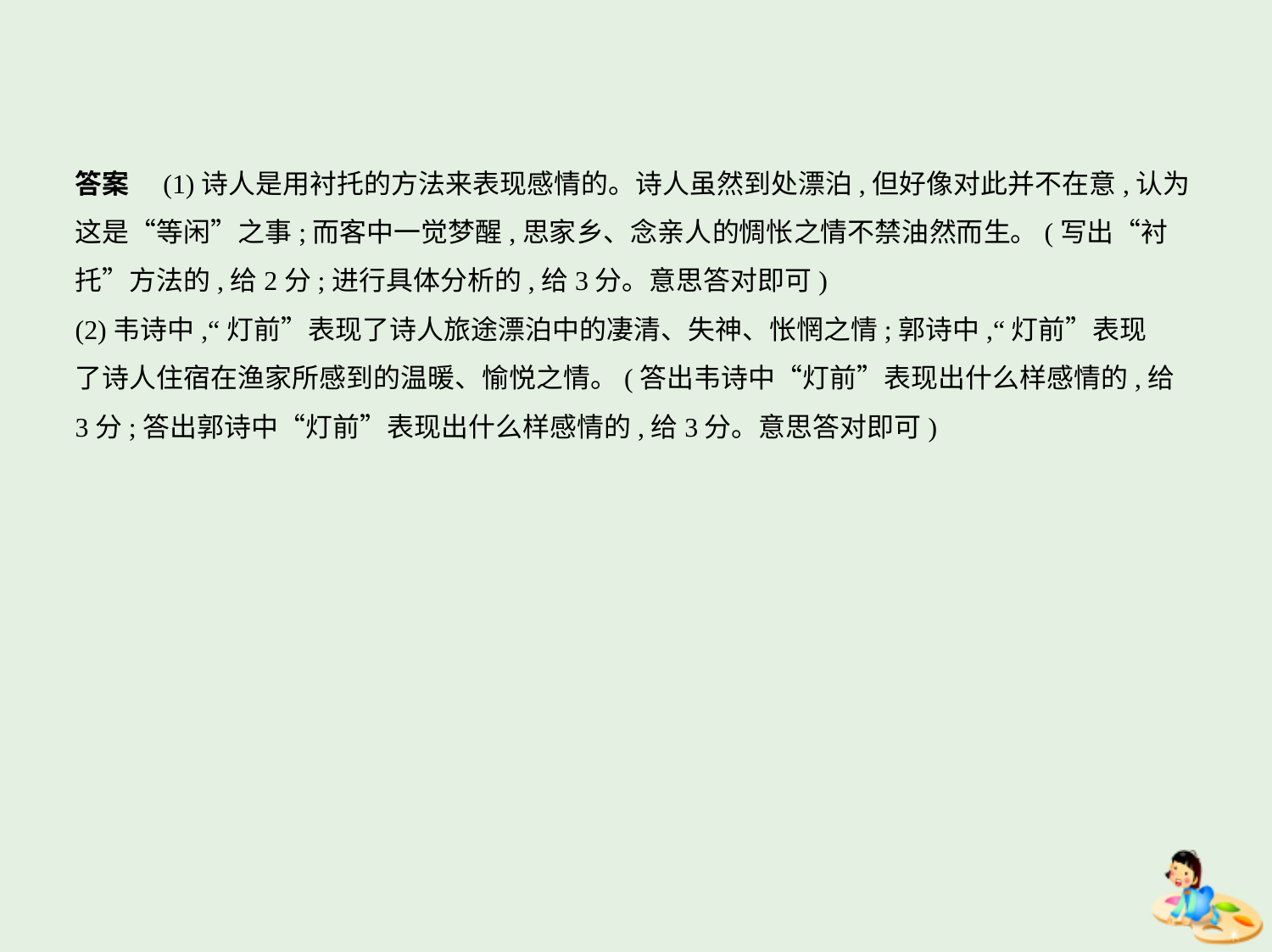

答案　(1)诗人是用衬托的方法来表现感情的。诗人虽然到处漂泊,但好像对此并不在意,认为
这是“等闲”之事;而客中一觉梦醒,思家乡、念亲人的惆怅之情不禁油然而生。(写出“衬
托”方法的,给2分;进行具体分析的,给3分。意思答对即可)
(2)韦诗中,“灯前”表现了诗人旅途漂泊中的凄清、失神、怅惘之情;郭诗中,“灯前”表现
了诗人住宿在渔家所感到的温暖、愉悦之情。(答出韦诗中“灯前”表现出什么样感情的,给
3分;答出郭诗中“灯前”表现出什么样感情的,给3分。意思答对即可)